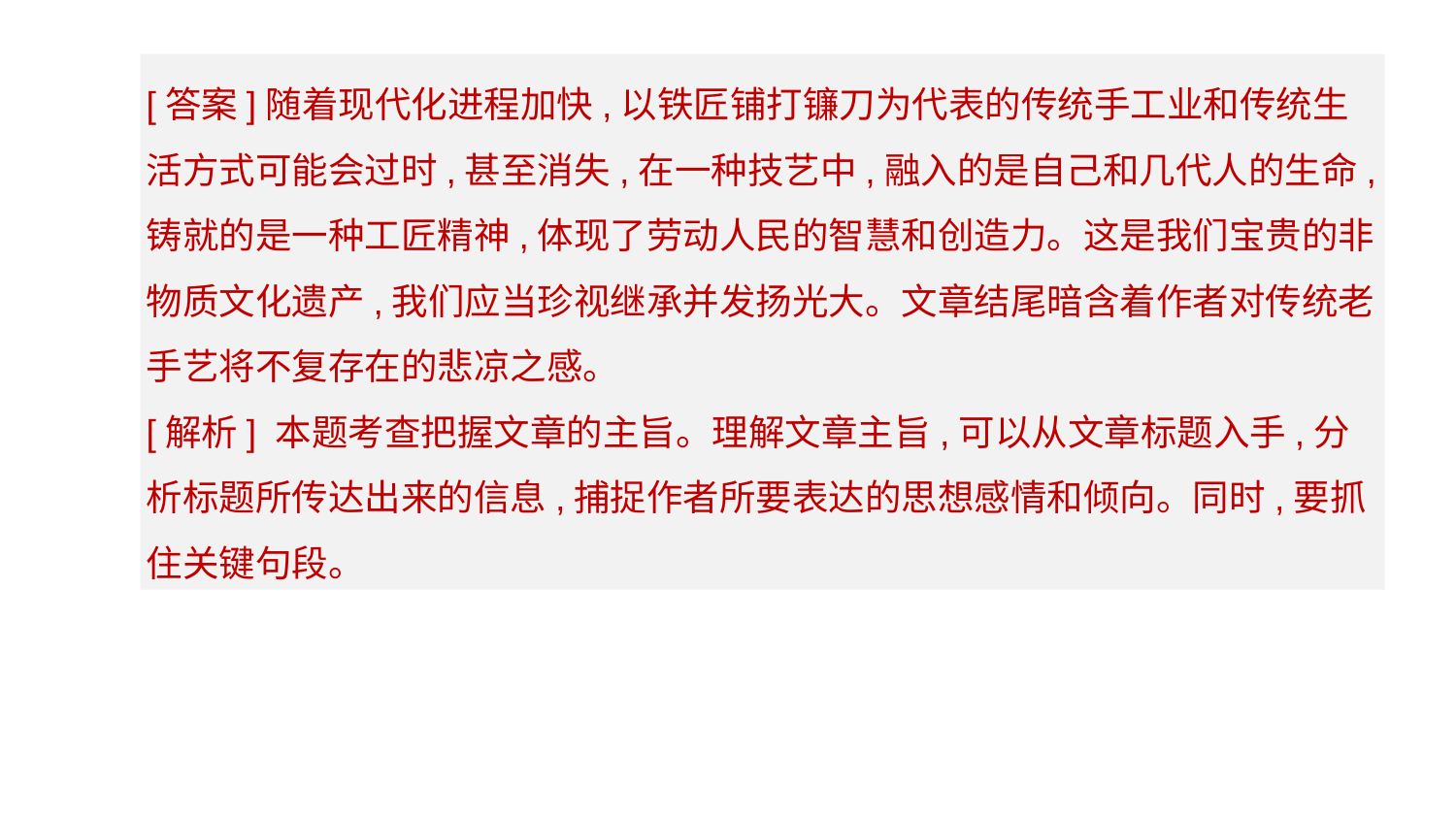

[答案]随着现代化进程加快,以铁匠铺打镰刀为代表的传统手工业和传统生活方式可能会过时,甚至消失,在一种技艺中,融入的是自己和几代人的生命,铸就的是一种工匠精神,体现了劳动人民的智慧和创造力。这是我们宝贵的非物质文化遗产,我们应当珍视继承并发扬光大。文章结尾暗含着作者对传统老手艺将不复存在的悲凉之感。
[解析] 本题考查把握文章的主旨。理解文章主旨,可以从文章标题入手,分析标题所传达出来的信息,捕捉作者所要表达的思想感情和倾向。同时,要抓住关键句段。